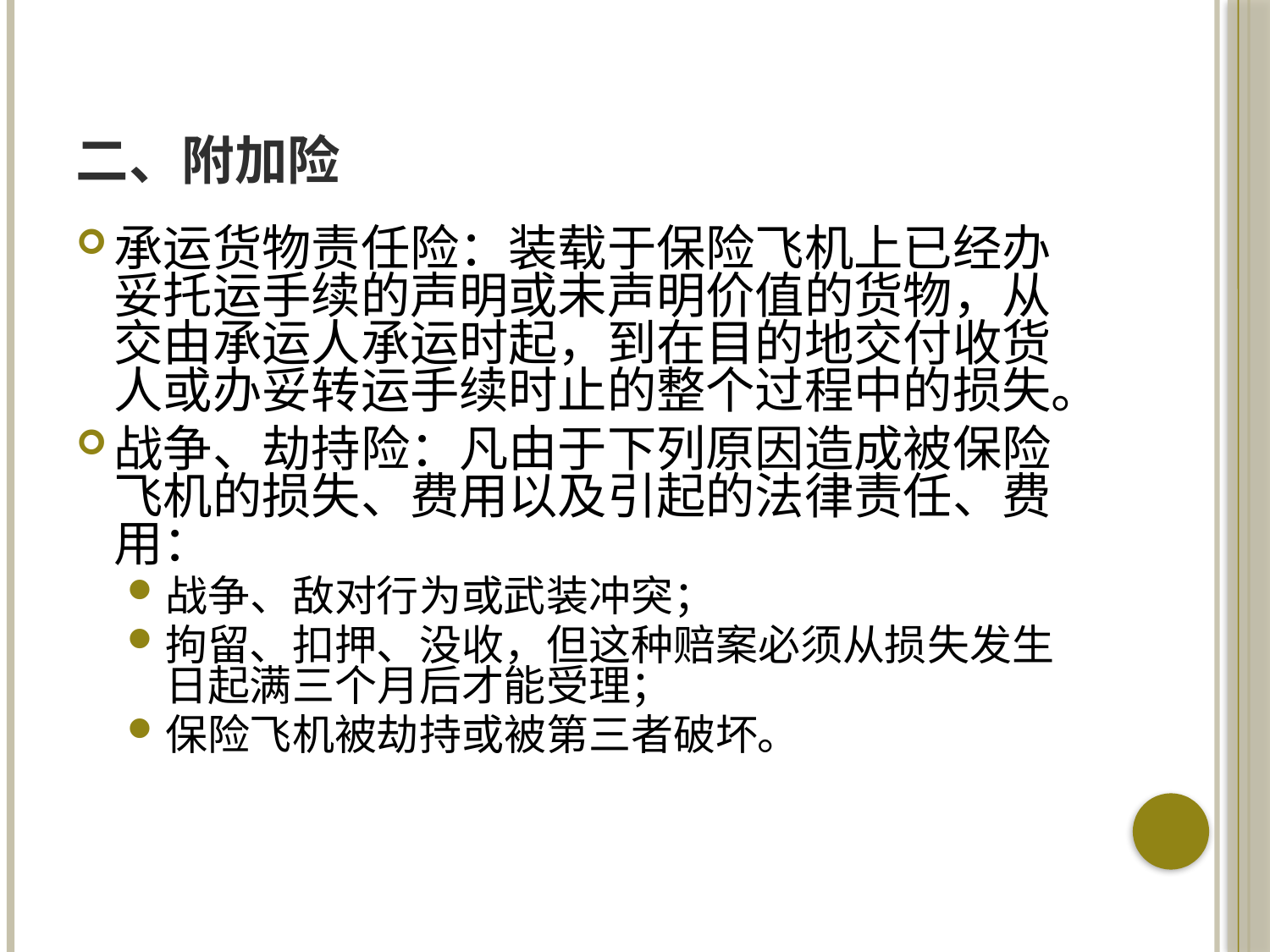

# 二、附加险
承运货物责任险：装载于保险飞机上已经办妥托运手续的声明或未声明价值的货物，从交由承运人承运时起，到在目的地交付收货人或办妥转运手续时止的整个过程中的损失。
战争、劫持险：凡由于下列原因造成被保险飞机的损失、费用以及引起的法律责任、费用：
战争、敌对行为或武装冲突；
拘留、扣押、没收，但这种赔案必须从损失发生日起满三个月后才能受理；
保险飞机被劫持或被第三者破坏。